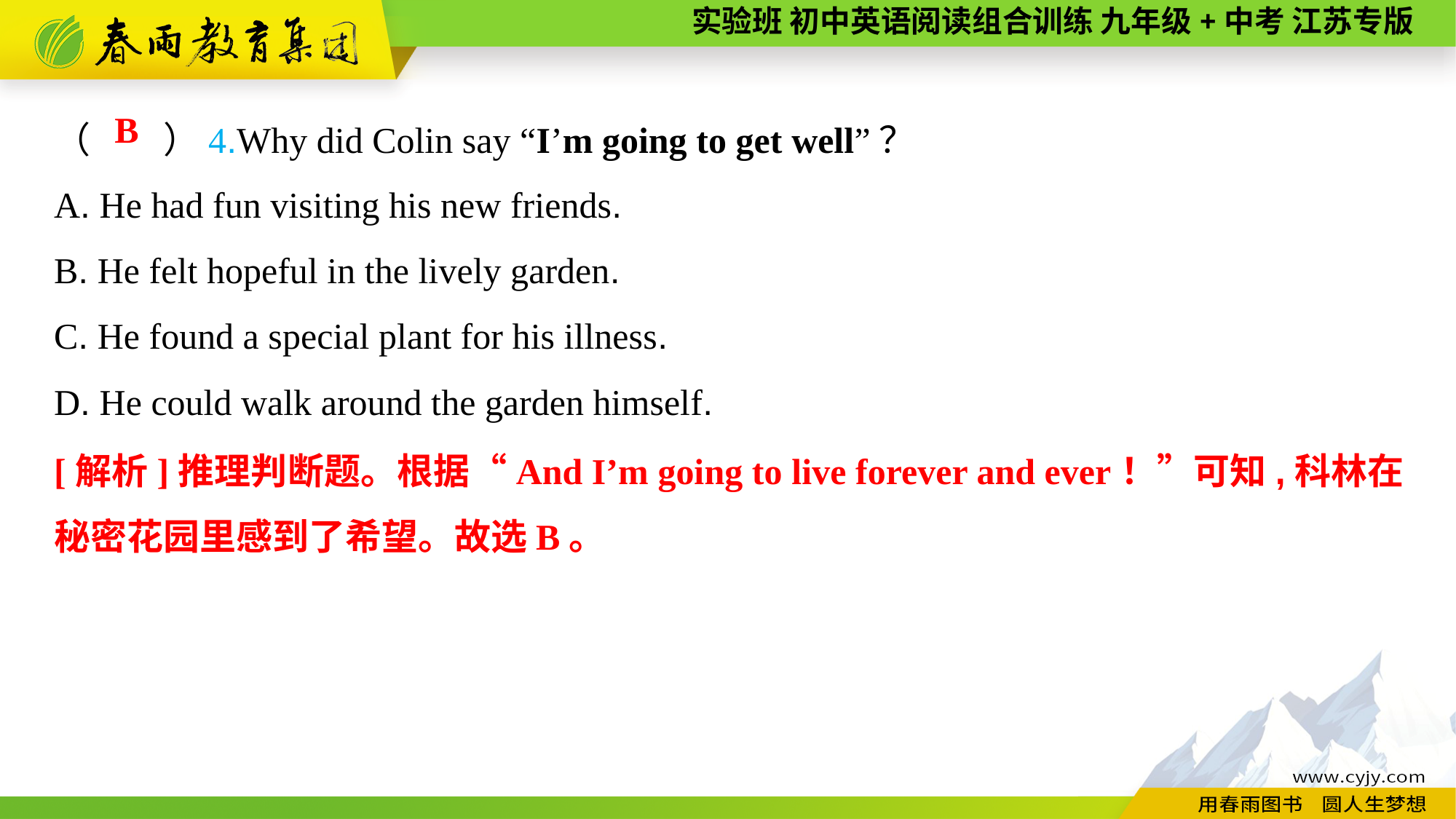

（　　）4.Why did Colin say “I’m going to get well”？
A. He had fun visiting his new friends.
B. He felt hopeful in the lively garden.
C. He found a special plant for his illness.
D. He could walk around the garden himself.
B
[解析]推理判断题。根据“And I’m going to live forever and ever！”可知,科林在秘密花园里感到了希望。故选B。